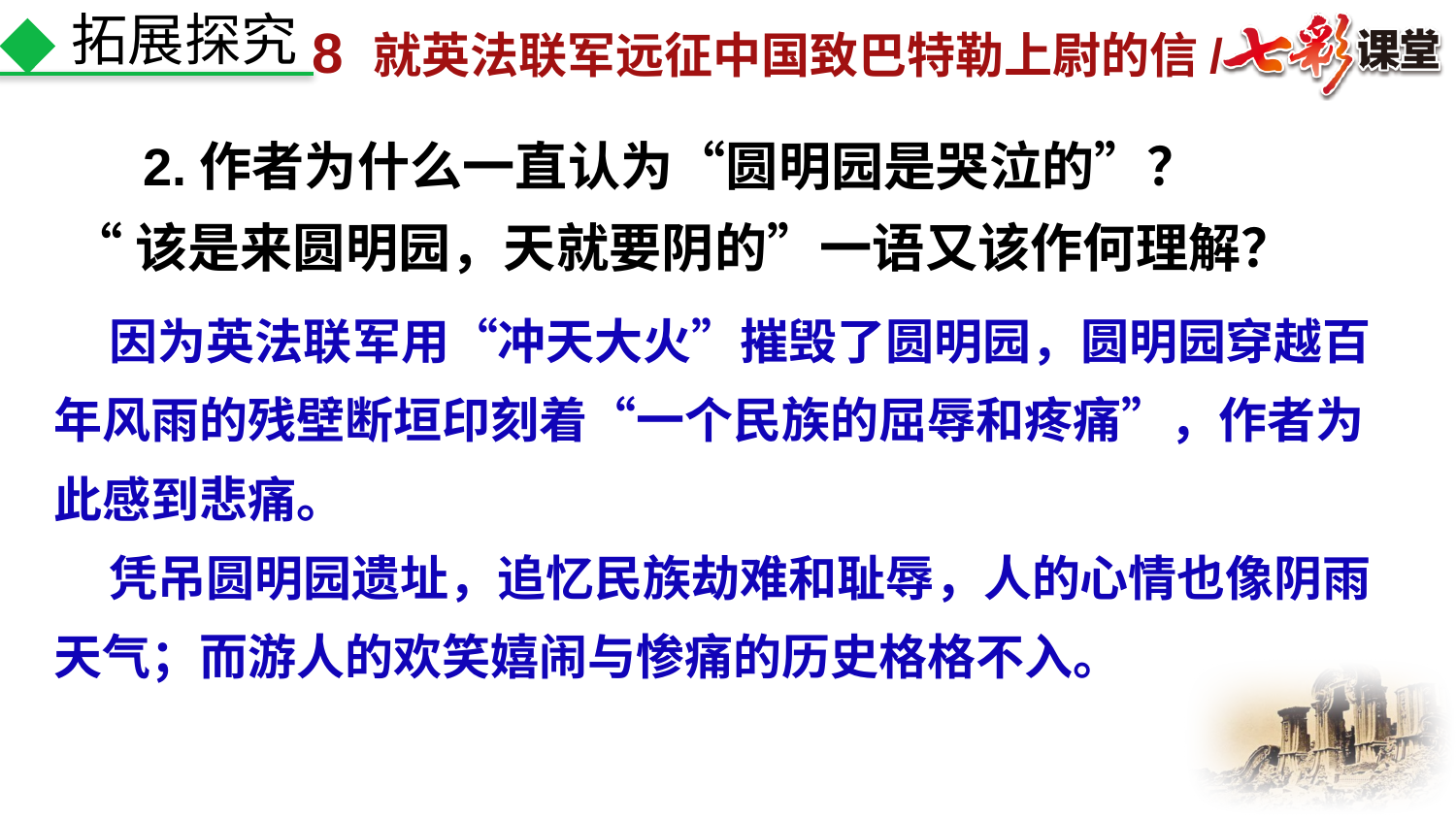

拓展探究

     2.作者为什么一直认为“圆明园是哭泣的”？
“该是来圆明园，天就要阴的”一语又该作何理解？
    因为英法联军用“冲天大火”摧毁了圆明园，圆明园穿越百年风雨的残壁断垣印刻着“一个民族的屈辱和疼痛”，作者为此感到悲痛。
    凭吊圆明园遗址，追忆民族劫难和耻辱，人的心情也像阴雨天气；而游人的欢笑嬉闹与惨痛的历史格格不入。